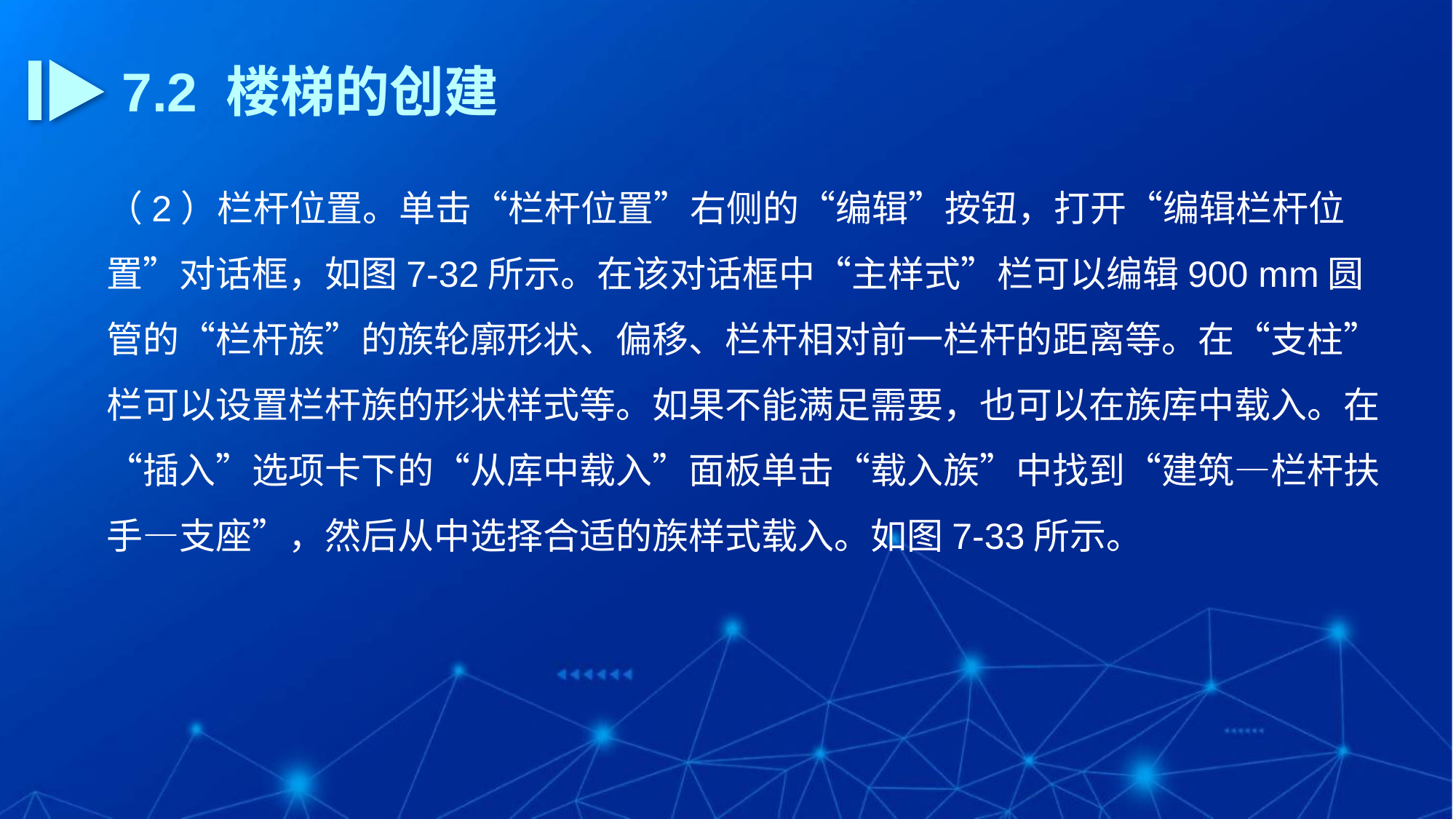

7.2 楼梯的创建

（2）栏杆位置。单击“栏杆位置”右侧的“编辑”按钮，打开“编辑栏杆位置”对话框，如图7-32所示。在该对话框中“主样式”栏可以编辑900 mm圆管的“栏杆族”的族轮廓形状、偏移、栏杆相对前一栏杆的距离等。在“支柱”栏可以设置栏杆族的形状样式等。如果不能满足需要，也可以在族库中载入。在“插入”选项卡下的“从库中载入”面板单击“载入族”中找到“建筑—栏杆扶手—支座”，然后从中选择合适的族样式载入。如图7-33所示。